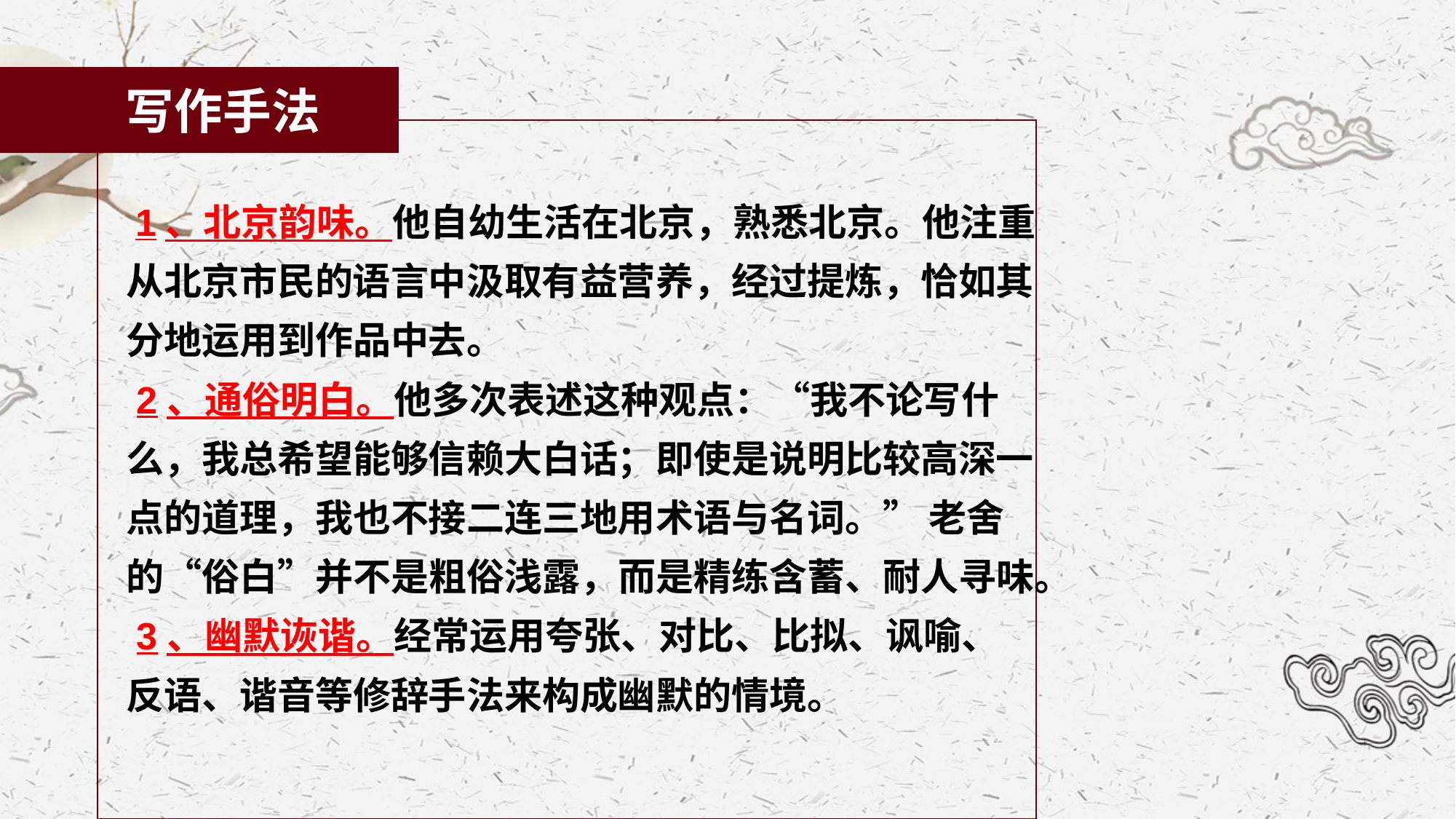

写作手法

 1、北京韵味。他自幼生活在北京，熟悉北京。他注重从北京市民的语言中汲取有益营养，经过提炼，恰如其分地运用到作品中去。
 2、通俗明白。他多次表述这种观点：“我不论写什么，我总希望能够信赖大白话；即使是说明比较高深一点的道理，我也不接二连三地用术语与名词。” 老舍的“俗白”并不是粗俗浅露，而是精练含蓄、耐人寻味。
 3、幽默诙谐。经常运用夸张、对比、比拟、讽喻、反语、谐音等修辞手法来构成幽默的情境。